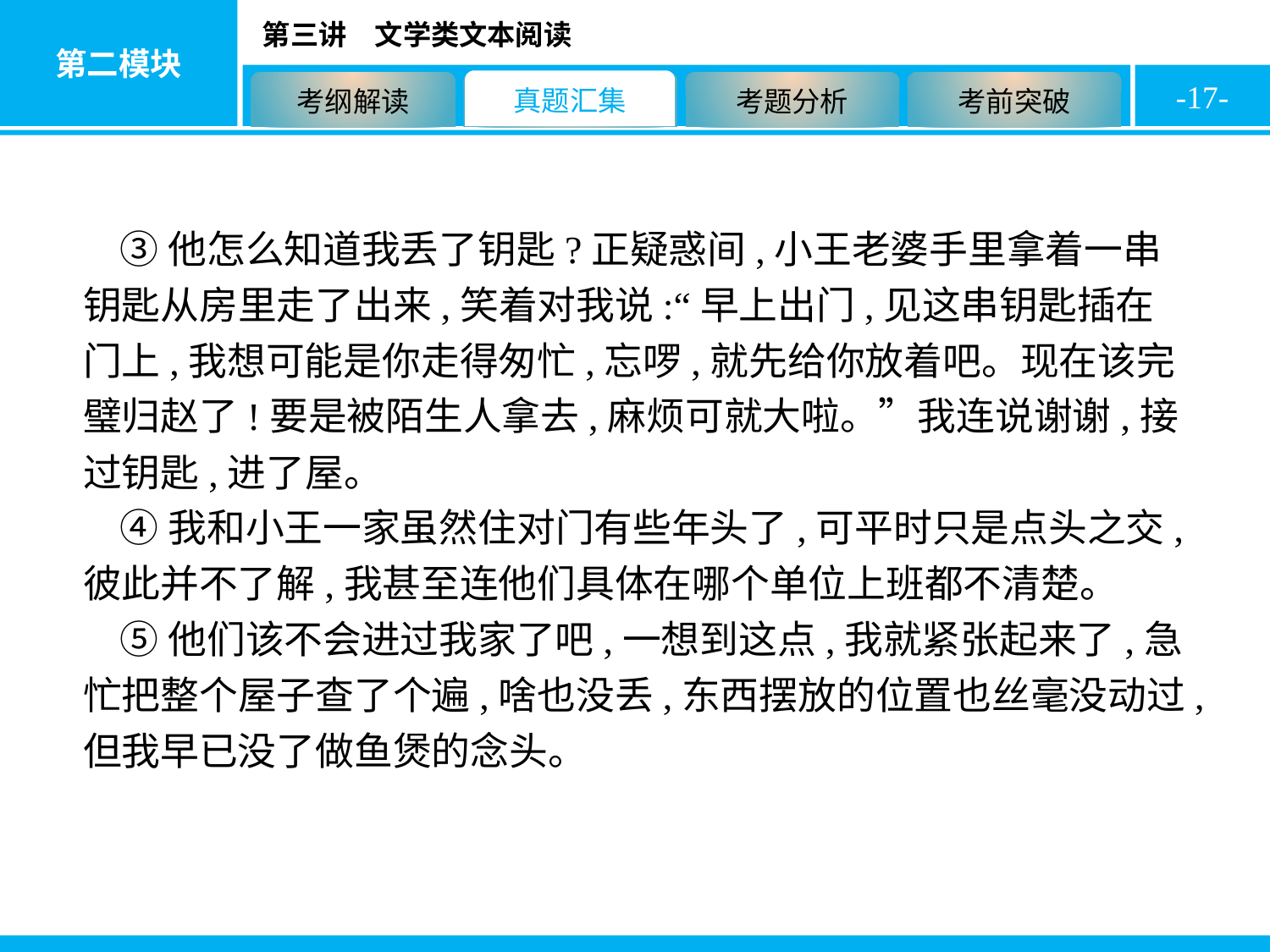

-17-
③他怎么知道我丢了钥匙?正疑惑间,小王老婆手里拿着一串钥匙从房里走了出来,笑着对我说:“早上出门,见这串钥匙插在门上,我想可能是你走得匆忙,忘啰,就先给你放着吧。现在该完璧归赵了!要是被陌生人拿去,麻烦可就大啦。”我连说谢谢,接过钥匙,进了屋。
④我和小王一家虽然住对门有些年头了,可平时只是点头之交,彼此并不了解,我甚至连他们具体在哪个单位上班都不清楚。
⑤他们该不会进过我家了吧,一想到这点,我就紧张起来了,急忙把整个屋子查了个遍,啥也没丢,东西摆放的位置也丝毫没动过,但我早已没了做鱼煲的念头。